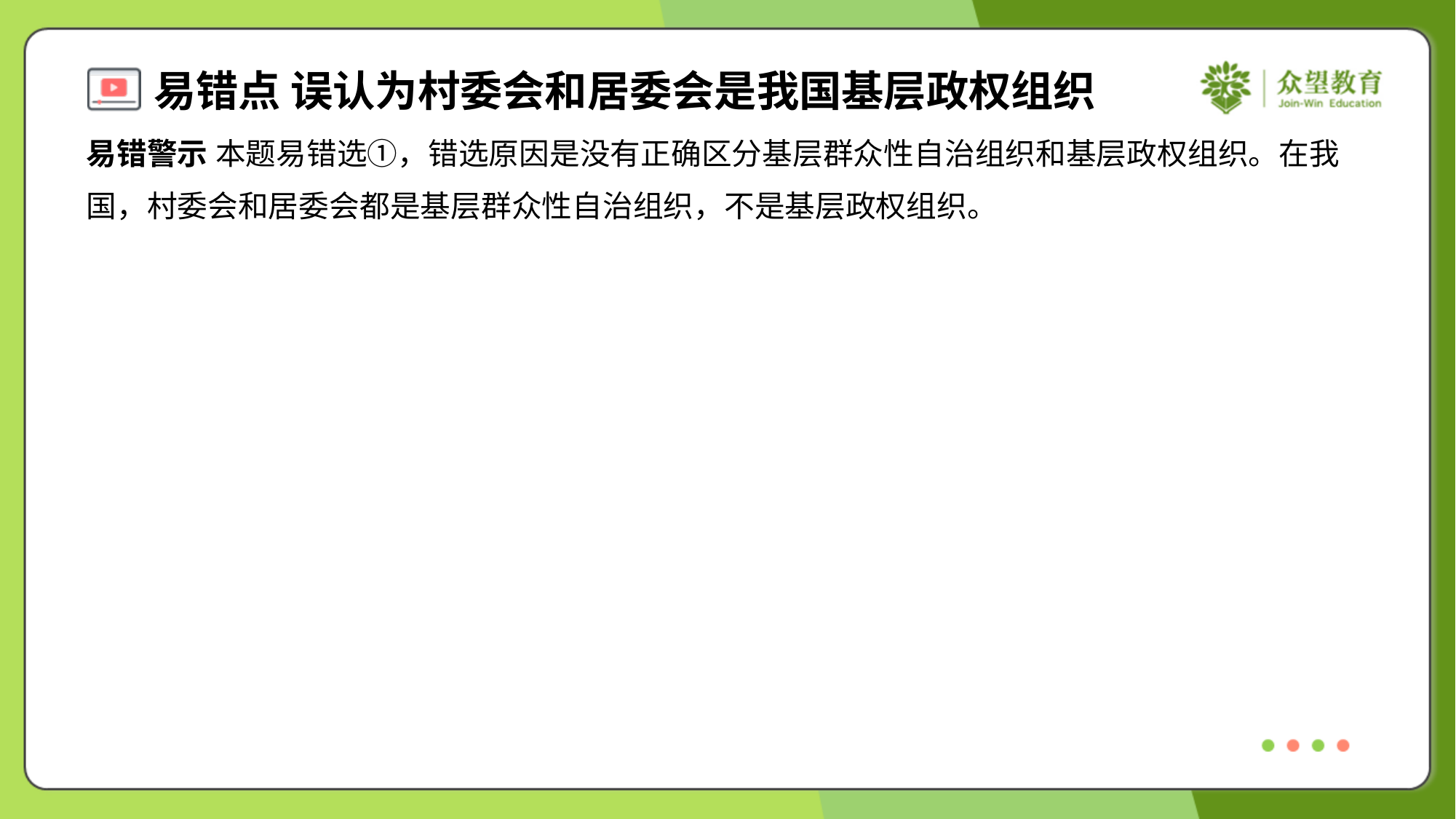

易错警示 本题易错选①，错选原因是没有正确区分基层群众性自治组织和基层政权组织。在我
国，村委会和居委会都是基层群众性自治组织，不是基层政权组织。